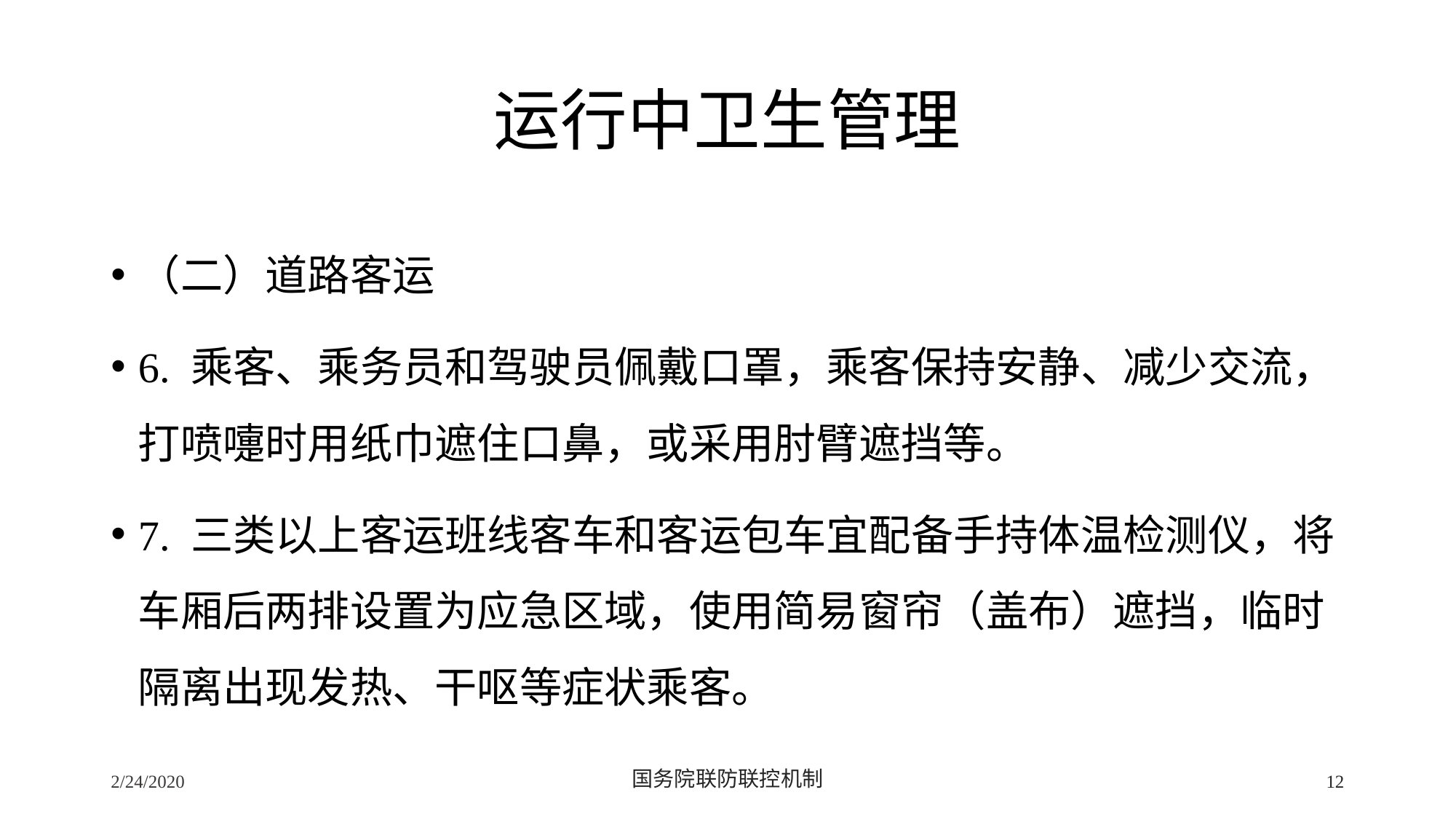

# 运行中卫生管理
（二）道路客运
6. 乘客、乘务员和驾驶员佩戴口罩，乘客保持安静、减少交流，打喷嚏时用纸巾遮住口鼻，或采用肘臂遮挡等。
7. 三类以上客运班线客车和客运包车宜配备手持体温检测仪，将车厢后两排设置为应急区域，使用简易窗帘（盖布）遮挡，临时隔离出现发热、干呕等症状乘客。
2/24/2020
国务院联防联控机制
12